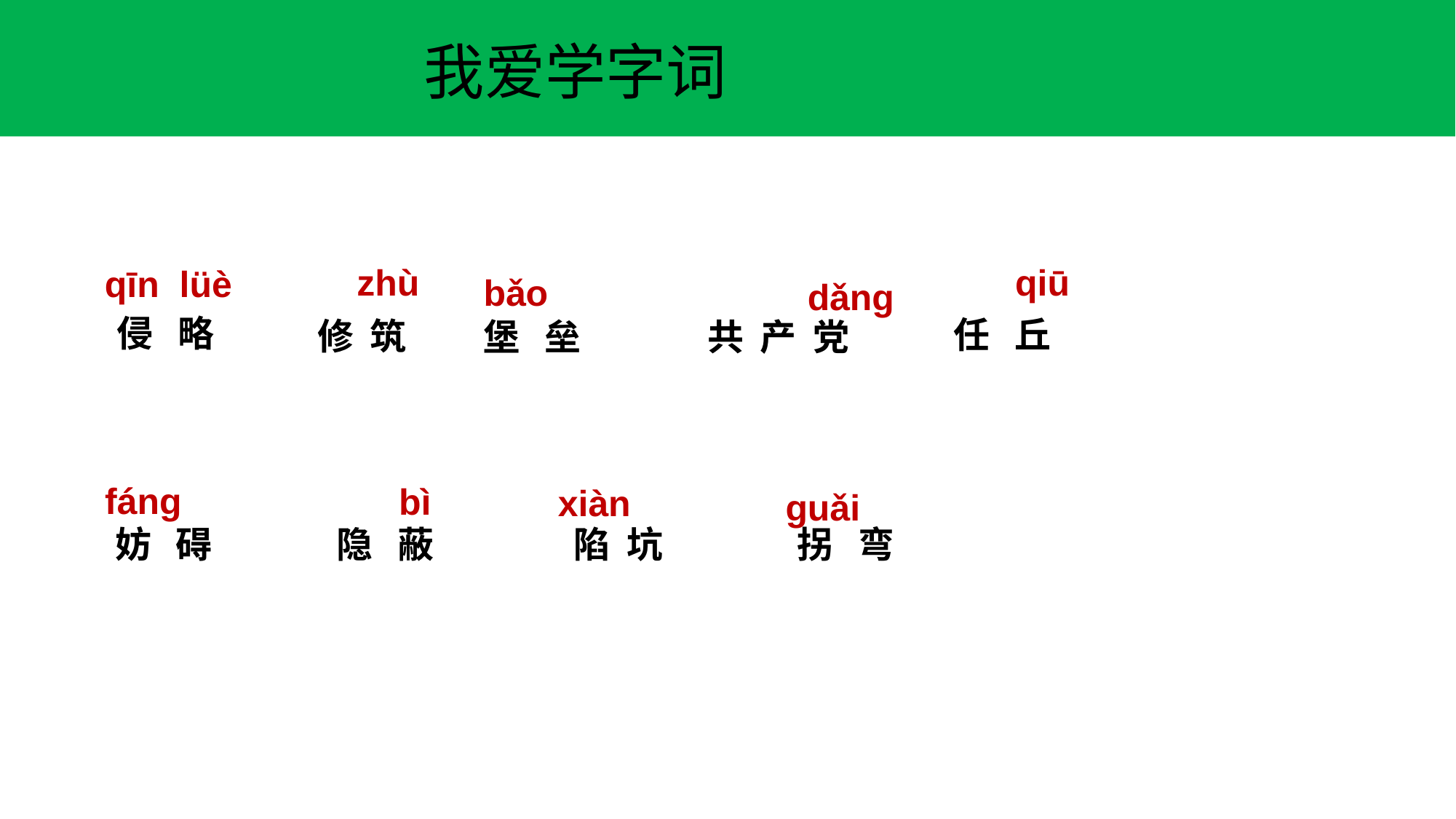

我爱学字词
zhù
 qiū
qīn  lüè
bǎo
 dǎng
     侵   略
任   丘
    修  筑
堡   垒
共  产  党
fáng
   bì
xiàn
guǎi
妨   碍
隐   蔽
陷  坑
拐   弯